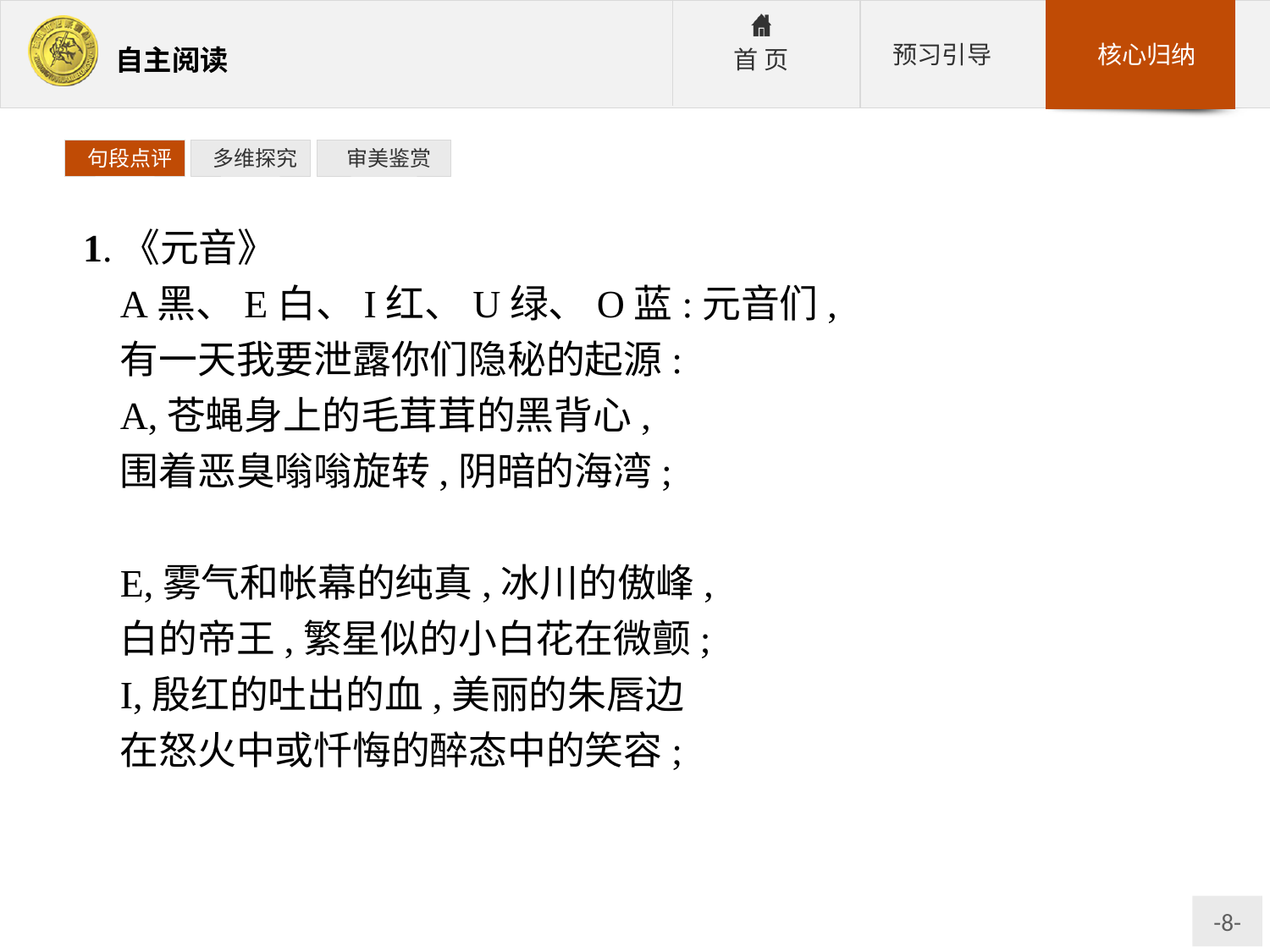

句段点评
 多维探究
 审美鉴赏
1.《元音》
A黑、E白、I红、U绿、O蓝:元音们,
有一天我要泄露你们隐秘的起源:
A,苍蝇身上的毛茸茸的黑背心,
围着恶臭嗡嗡旋转,阴暗的海湾;

E,雾气和帐幕的纯真,冰川的傲峰,
白的帝王,繁星似的小白花在微颤;
I,殷红的吐出的血,美丽的朱唇边
在怒火中或忏悔的醉态中的笑容;